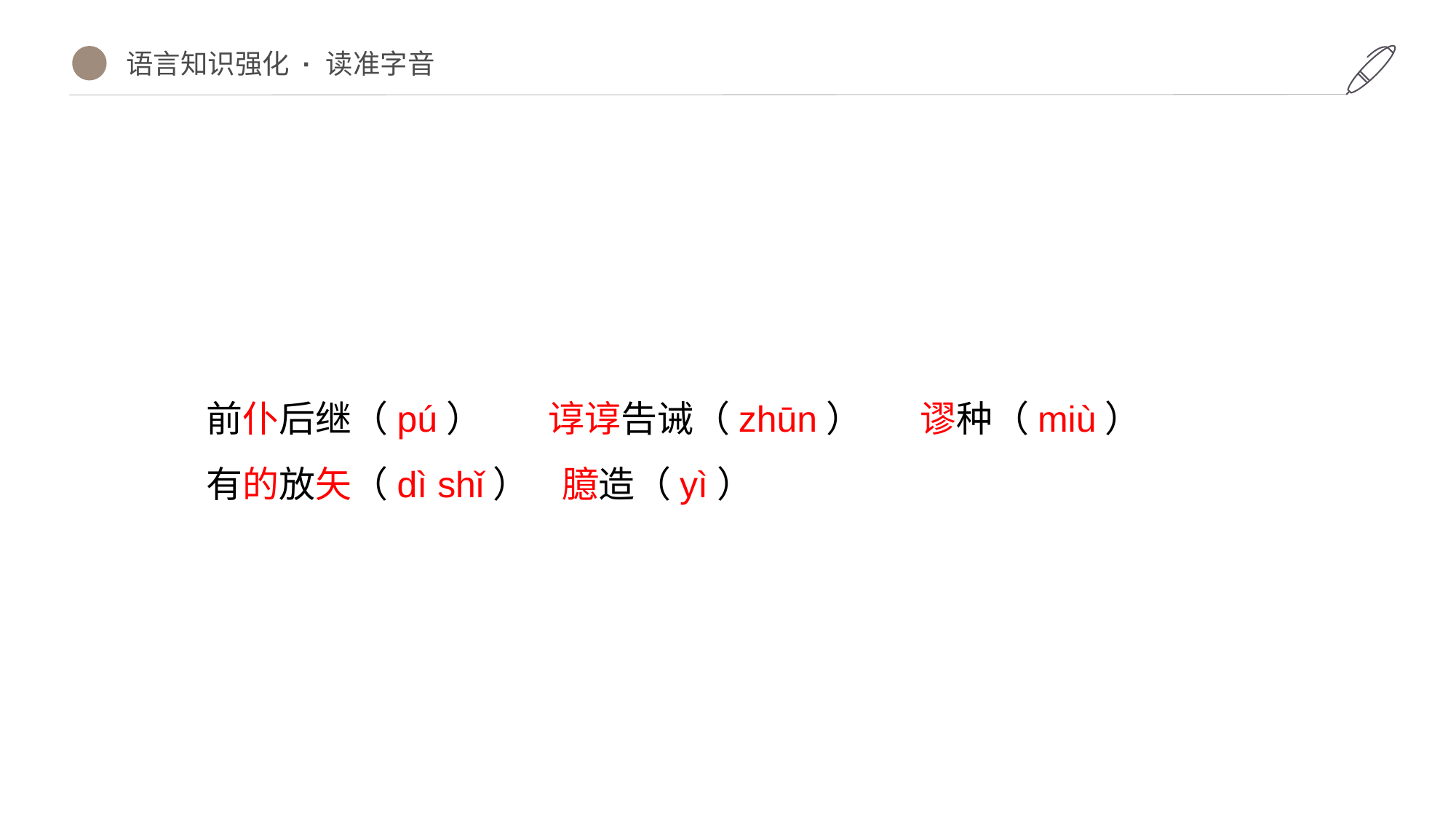

语言知识强化 · 读准字音

前仆后继（pú）        谆谆告诫（zhūn）       谬种（miù）
有的放矢（dì shǐ）    臆造（yì）